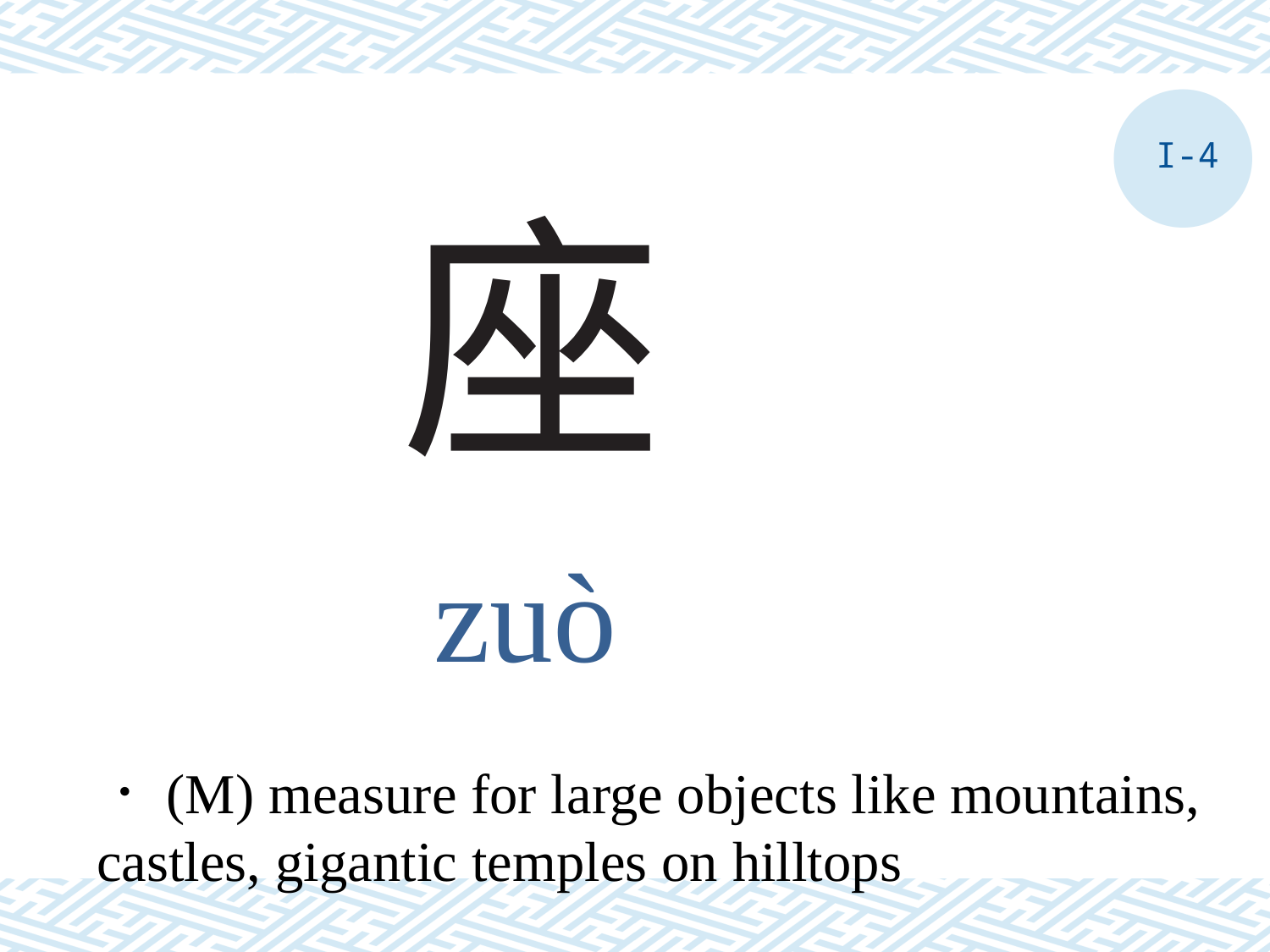

I-4

# 座
zuò
．(M) measure for large objects like mountains, castles, gigantic temples on hilltops